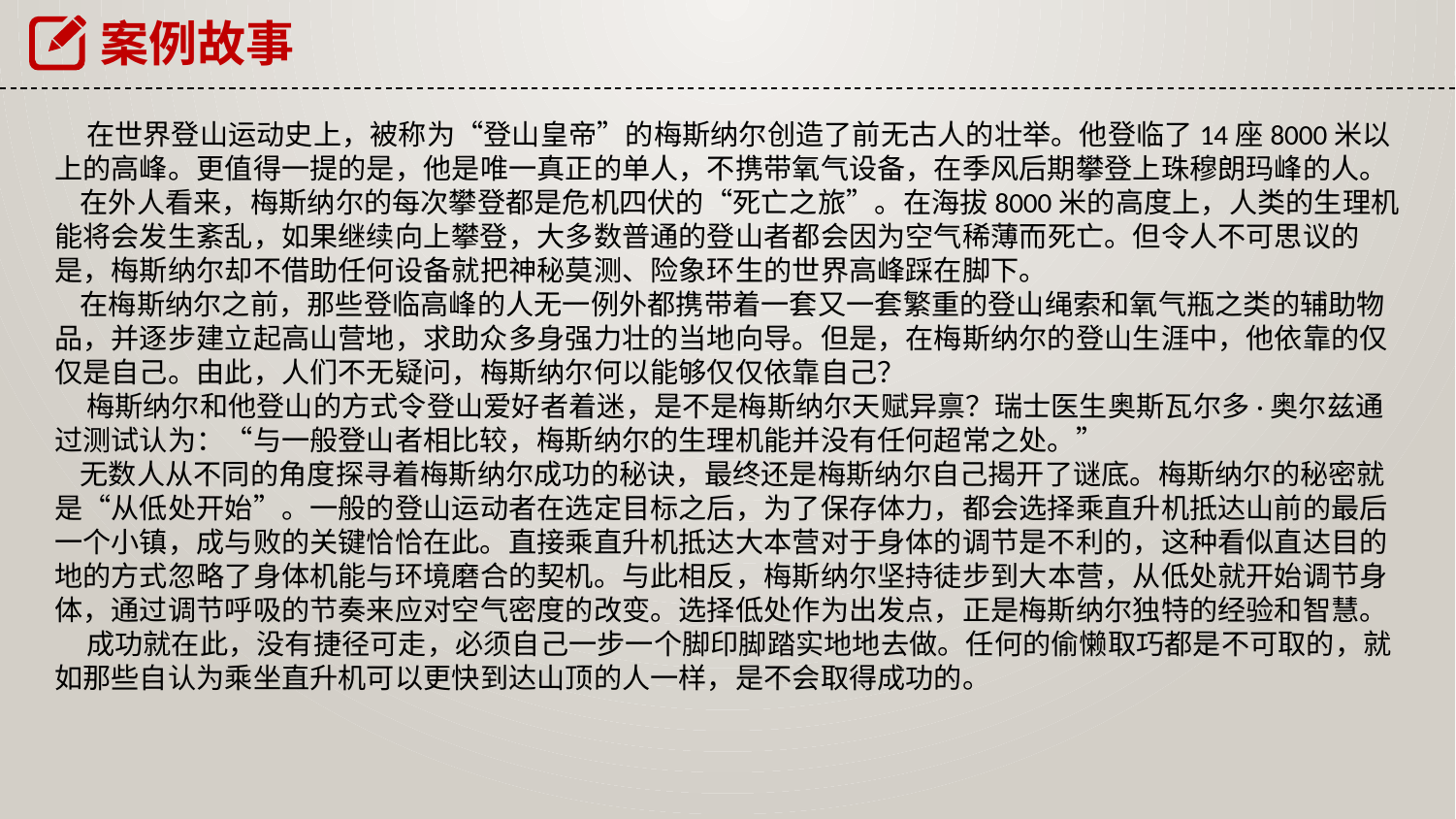

案例故事

    在世界登山运动史上，被称为“登山皇帝”的梅斯纳尔创造了前无古人的壮举。他登临了14座8000米以上的高峰。更值得一提的是，他是唯一真正的单人，不携带氧气设备，在季风后期攀登上珠穆朗玛峰的人。
   在外人看来，梅斯纳尔的每次攀登都是危机四伏的“死亡之旅”。在海拔8000米的高度上，人类的生理机能将会发生紊乱，如果继续向上攀登，大多数普通的登山者都会因为空气稀薄而死亡。但令人不可思议的是，梅斯纳尔却不借助任何设备就把神秘莫测、险象环生的世界高峰踩在脚下。
   在梅斯纳尔之前，那些登临高峰的人无一例外都携带着一套又一套繁重的登山绳索和氧气瓶之类的辅助物品，并逐步建立起高山营地，求助众多身强力壮的当地向导。但是，在梅斯纳尔的登山生涯中，他依靠的仅仅是自己。由此，人们不无疑问，梅斯纳尔何以能够仅仅依靠自己？
    梅斯纳尔和他登山的方式令登山爱好者着迷，是不是梅斯纳尔天赋异禀？瑞士医生奥斯瓦尔多·奥尔兹通过测试认为：“与一般登山者相比较，梅斯纳尔的生理机能并没有任何超常之处。”
   无数人从不同的角度探寻着梅斯纳尔成功的秘诀，最终还是梅斯纳尔自己揭开了谜底。梅斯纳尔的秘密就是“从低处开始”。一般的登山运动者在选定目标之后，为了保存体力，都会选择乘直升机抵达山前的最后一个小镇，成与败的关键恰恰在此。直接乘直升机抵达大本营对于身体的调节是不利的，这种看似直达目的地的方式忽略了身体机能与环境磨合的契机。与此相反，梅斯纳尔坚持徒步到大本营，从低处就开始调节身体，通过调节呼吸的节奏来应对空气密度的改变。选择低处作为出发点，正是梅斯纳尔独特的经验和智慧。
    成功就在此，没有捷径可走，必须自己一步一个脚印脚踏实地地去做。任何的偷懒取巧都是不可取的，就如那些自认为乘坐直升机可以更快到达山顶的人一样，是不会取得成功的。
65